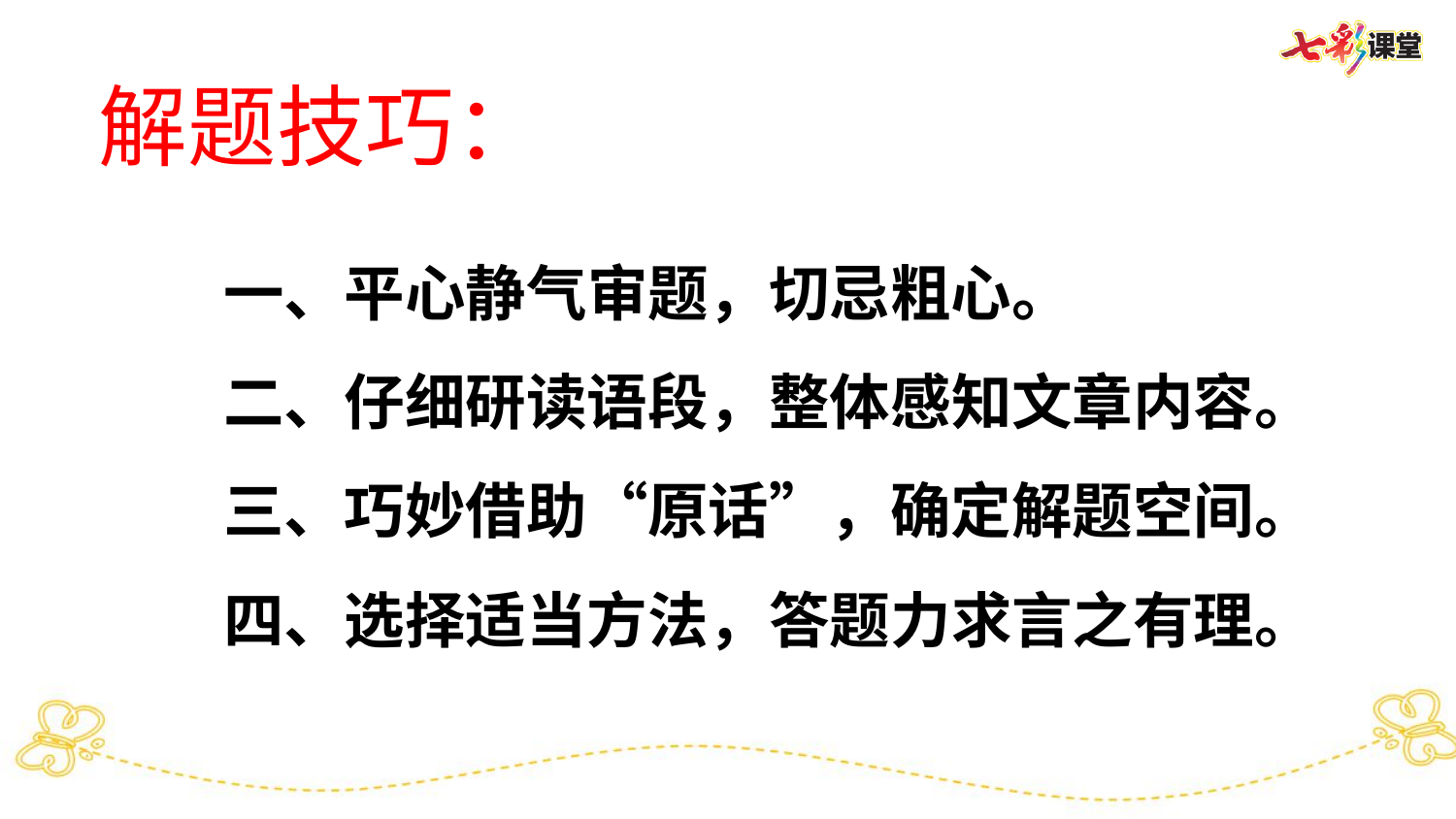

解题技巧：
一、平心静气审题，切忌粗心。
二、仔细研读语段，整体感知文章内容。
三、巧妙借助“原话”，确定解题空间。
四、选择适当方法，答题力求言之有理。